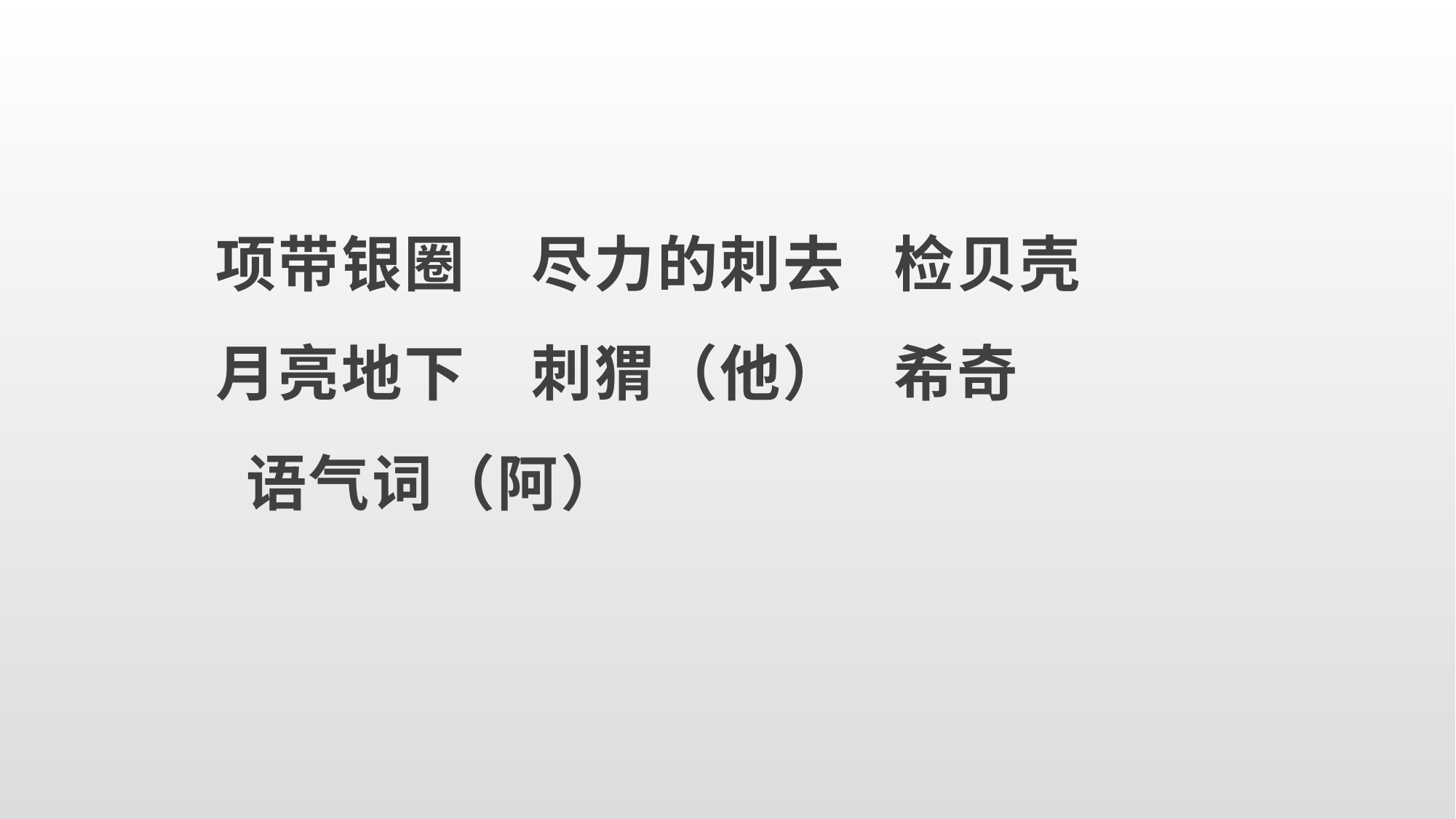

项带银圈    尽力的刺去   检贝壳
月亮地下    刺猬（他）   希奇
 语气词（阿）